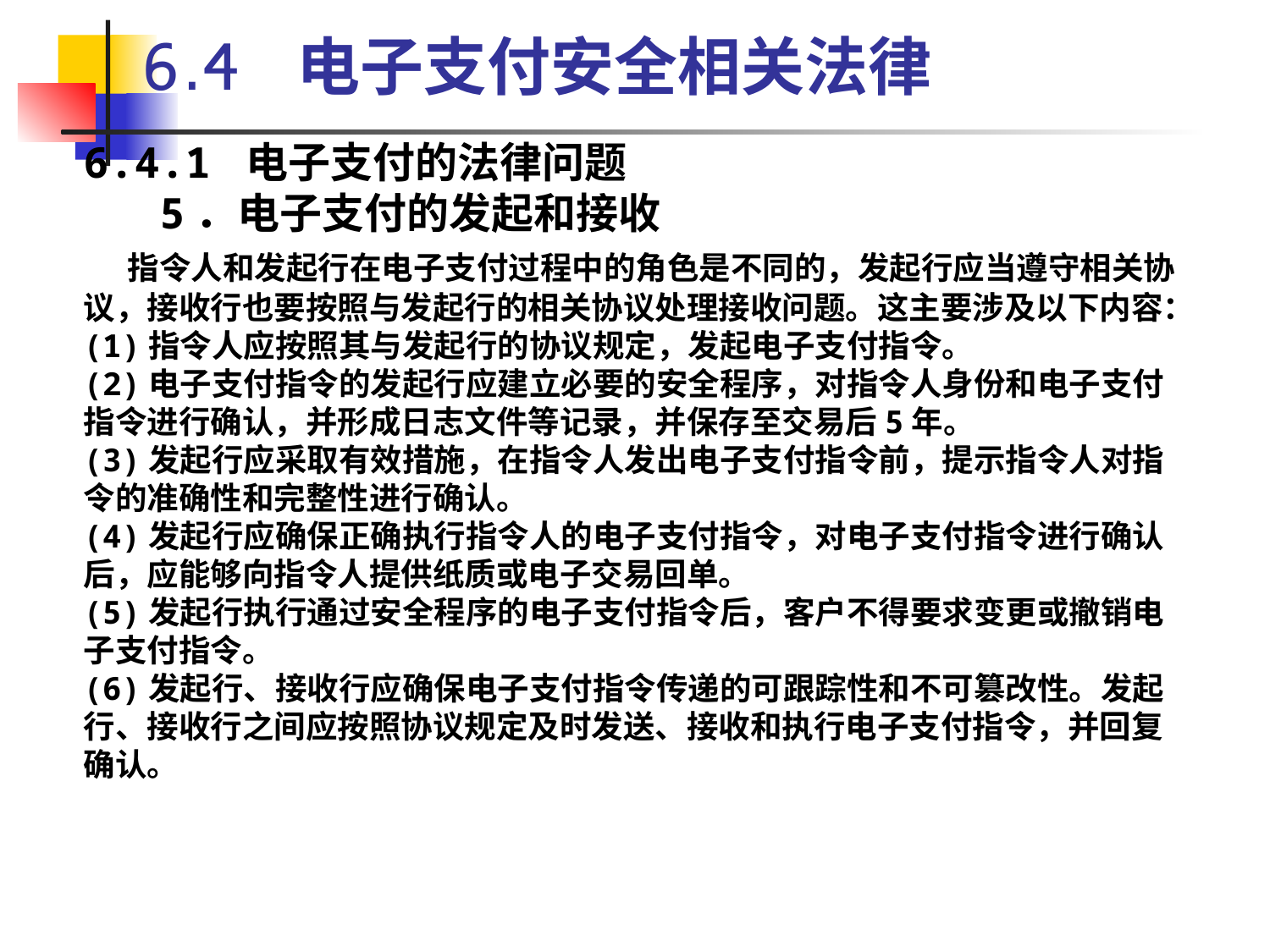

6.4  电子支付安全相关法律
6.4.1 电子支付的法律问题
   5．电子支付的发起和接收
    指令人和发起行在电子支付过程中的角色是不同的，发起行应当遵守相关协议，接收行也要按照与发起行的相关协议处理接收问题。这主要涉及以下内容：
(1)指令人应按照其与发起行的协议规定，发起电子支付指令。
(2)电子支付指令的发起行应建立必要的安全程序，对指令人身份和电子支付指令进行确认，并形成日志文件等记录，并保存至交易后5年。
(3)发起行应采取有效措施，在指令人发出电子支付指令前，提示指令人对指令的准确性和完整性进行确认。
(4)发起行应确保正确执行指令人的电子支付指令，对电子支付指令进行确认后，应能够向指令人提供纸质或电子交易回单。
(5)发起行执行通过安全程序的电子支付指令后，客户不得要求变更或撤销电子支付指令。
(6)发起行、接收行应确保电子支付指令传递的可跟踪性和不可篡改性。发起行、接收行之间应按照协议规定及时发送、接收和执行电子支付指令，并回复确认。